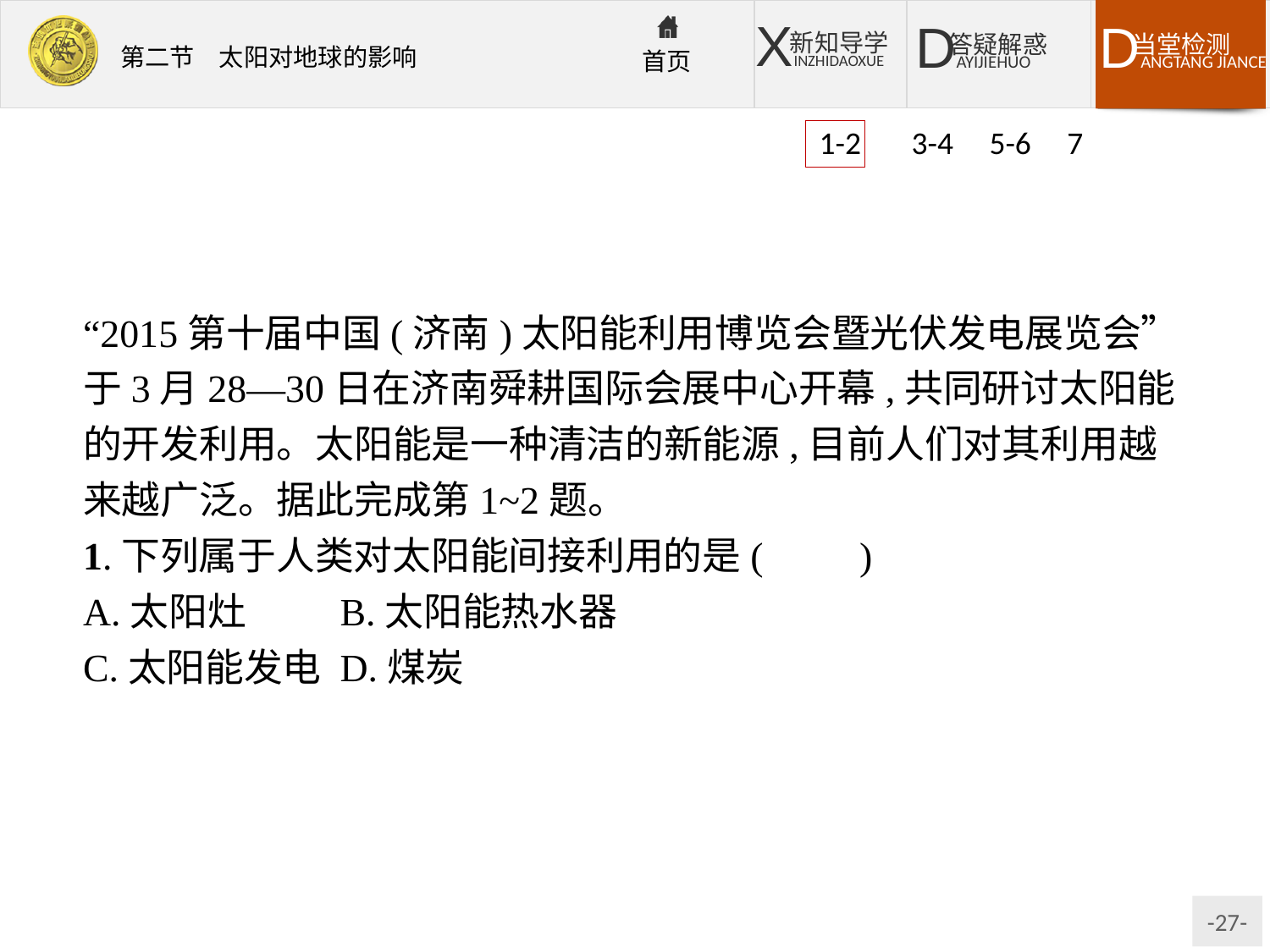

1-2       3-4     5-6     7

“2015第十届中国(济南)太阳能利用博览会暨光伏发电展览会”于3月28—30日在济南舜耕国际会展中心开幕,共同研讨太阳能的开发利用。太阳能是一种清洁的新能源,目前人们对其利用越来越广泛。据此完成第1~2题。
1.下列属于人类对太阳能间接利用的是(　　)
A.太阳灶	B.太阳能热水器
C.太阳能发电	D.煤炭